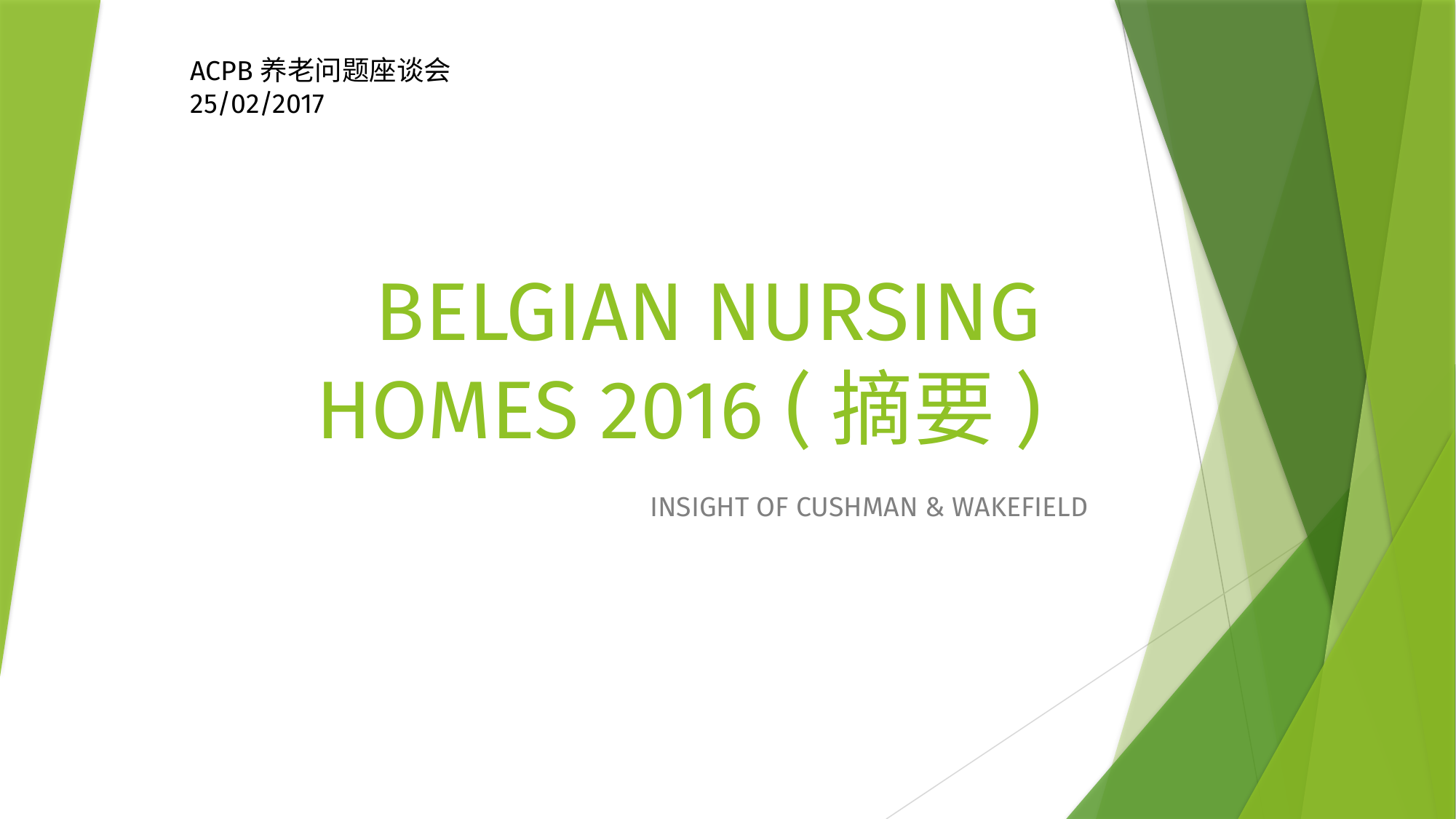

ACPB养老问题座谈会 25/02/2017
# BELGIAN NURSING HOMES 2016 (摘要)
INSIGHT OF CUSHMAN & WAKEFIELD